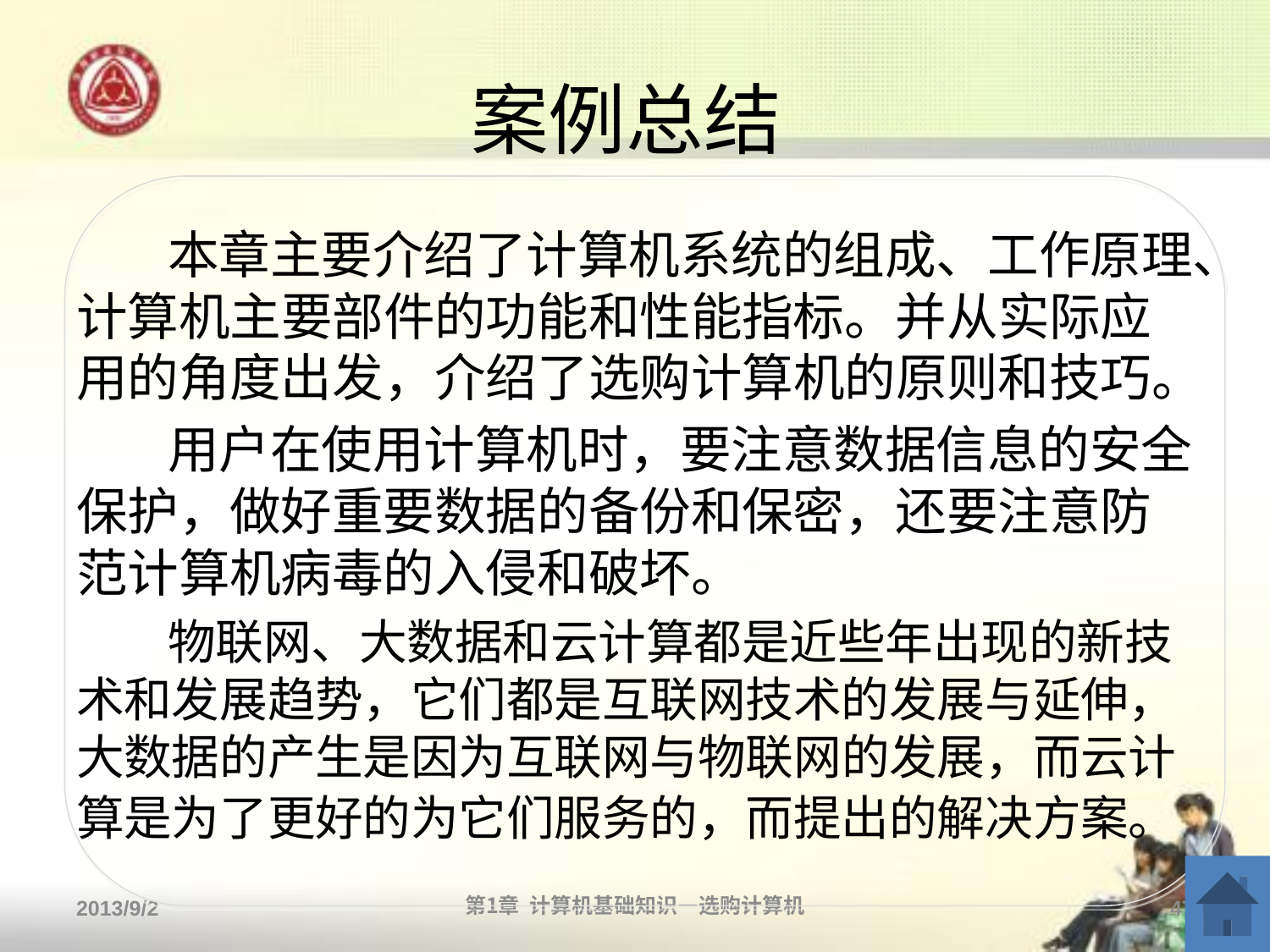

# 案例总结

本章主要介绍了计算机系统的组成、工作原理、计算机主要部件的功能和性能指标。并从实际应用的角度出发，介绍了选购计算机的原则和技巧。
用户在使用计算机时，要注意数据信息的安全保护，做好重要数据的备份和保密，还要注意防范计算机病毒的入侵和破坏。
物联网、大数据和云计算都是近些年出现的新技术和发展趋势，它们都是互联网技术的发展与延伸，大数据的产生是因为互联网与物联网的发展，而云计算是为了更好的为它们服务的，而提出的解决方案。

2013/9/2
第1章  计算机基础知识—选购计算机
47